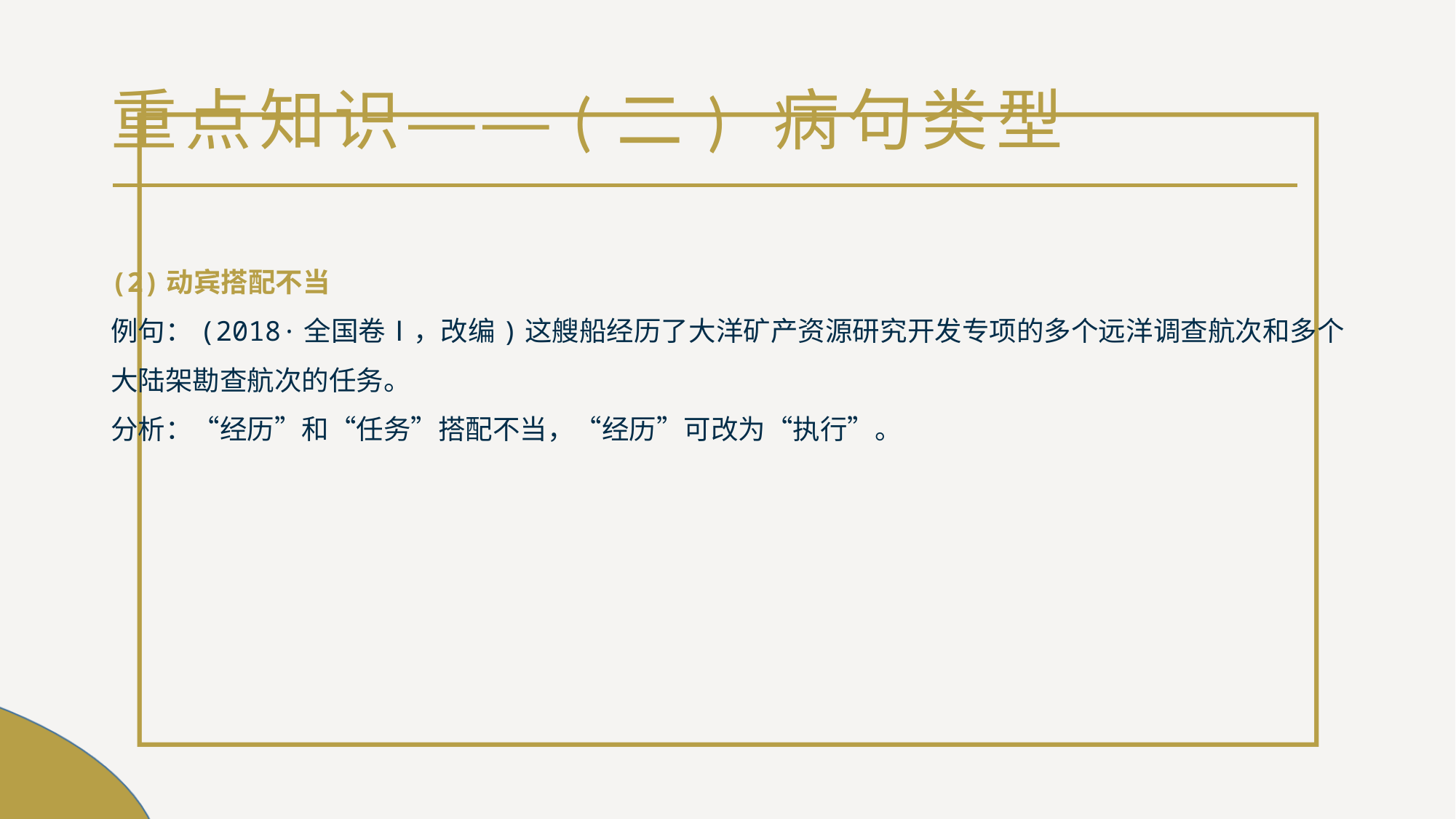

# 重点知识——(二) 病句类型
(2)动宾搭配不当
例句：(2018·全国卷Ⅰ，改编)这艘船经历了大洋矿产资源研究开发专项的多个远洋调查航次和多个大陆架勘查航次的任务。
分析：“经历”和“任务”搭配不当，“经历”可改为“执行”。